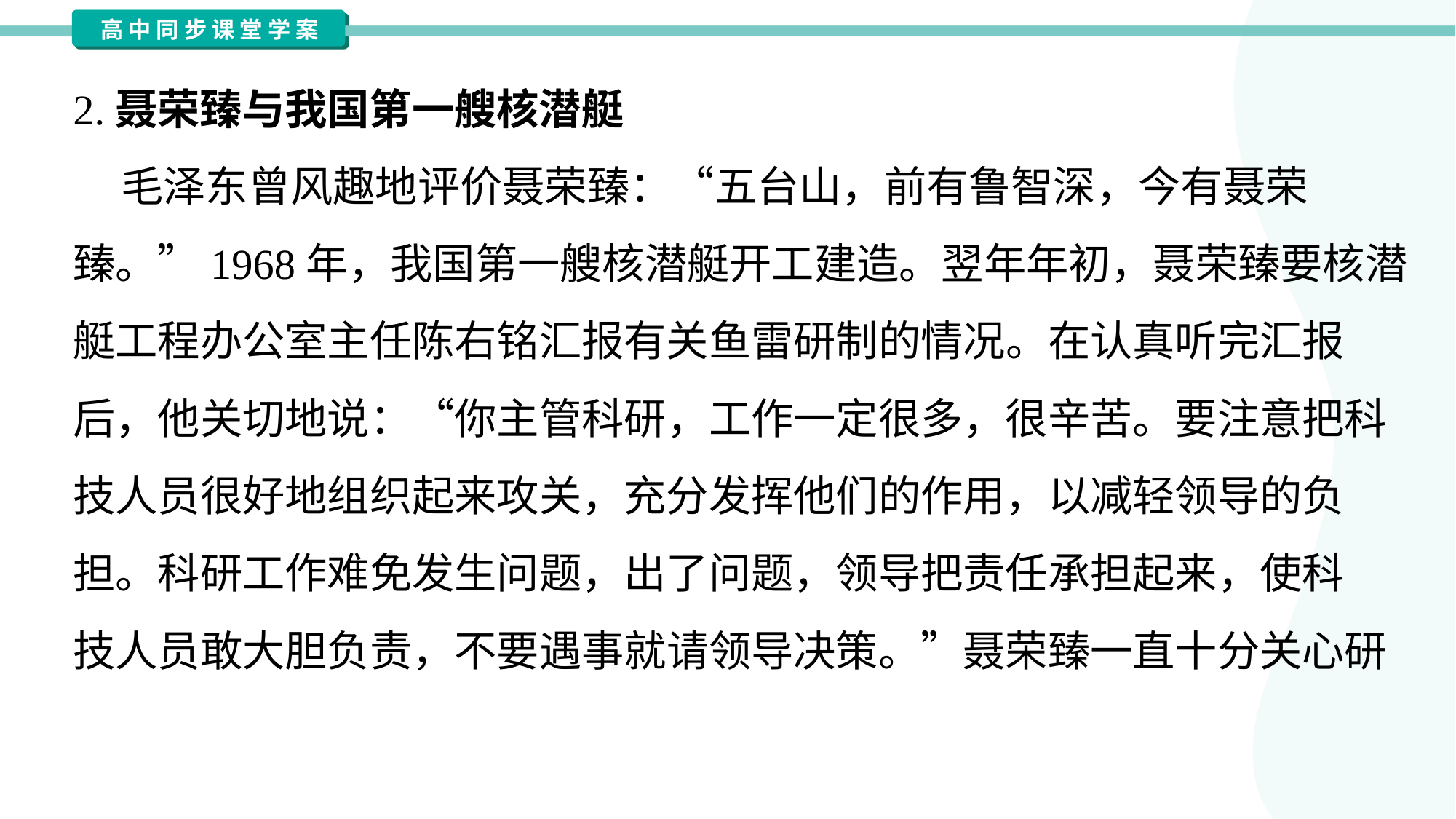

2.聂荣臻与我国第一艘核潜艇
    毛泽东曾风趣地评价聂荣臻：“五台山，前有鲁智深，今有聂荣
臻。”1968年，我国第一艘核潜艇开工建造。翌年年初，聂荣臻要核潜
艇工程办公室主任陈右铭汇报有关鱼雷研制的情况。在认真听完汇报
后，他关切地说：“你主管科研，工作一定很多，很辛苦。要注意把科
技人员很好地组织起来攻关，充分发挥他们的作用，以减轻领导的负
担。科研工作难免发生问题，出了问题，领导把责任承担起来，使科
技人员敢大胆负责，不要遇事就请领导决策。”聂荣臻一直十分关心研